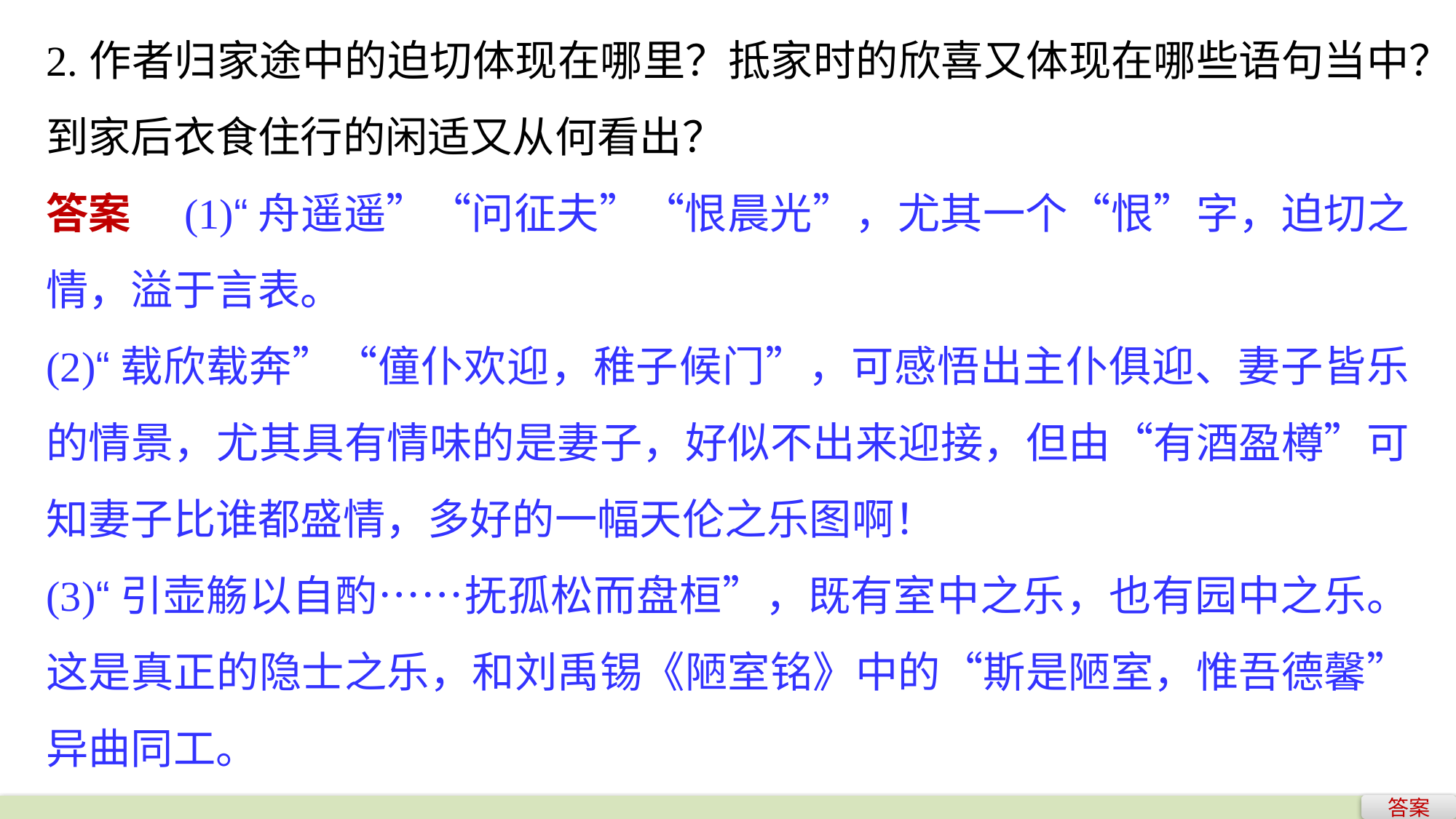

2.作者归家途中的迫切体现在哪里？抵家时的欣喜又体现在哪些语句当中？到家后衣食住行的闲适又从何看出？
答案　(1)“舟遥遥”“问征夫”“恨晨光”，尤其一个“恨”字，迫切之情，溢于言表。
(2)“载欣载奔”“僮仆欢迎，稚子候门”，可感悟出主仆俱迎、妻子皆乐的情景，尤其具有情味的是妻子，好似不出来迎接，但由“有酒盈樽”可知妻子比谁都盛情，多好的一幅天伦之乐图啊！
(3)“引壶觞以自酌……抚孤松而盘桓”，既有室中之乐，也有园中之乐。这是真正的隐士之乐，和刘禹锡《陋室铭》中的“斯是陋室，惟吾德馨”异曲同工。
答案